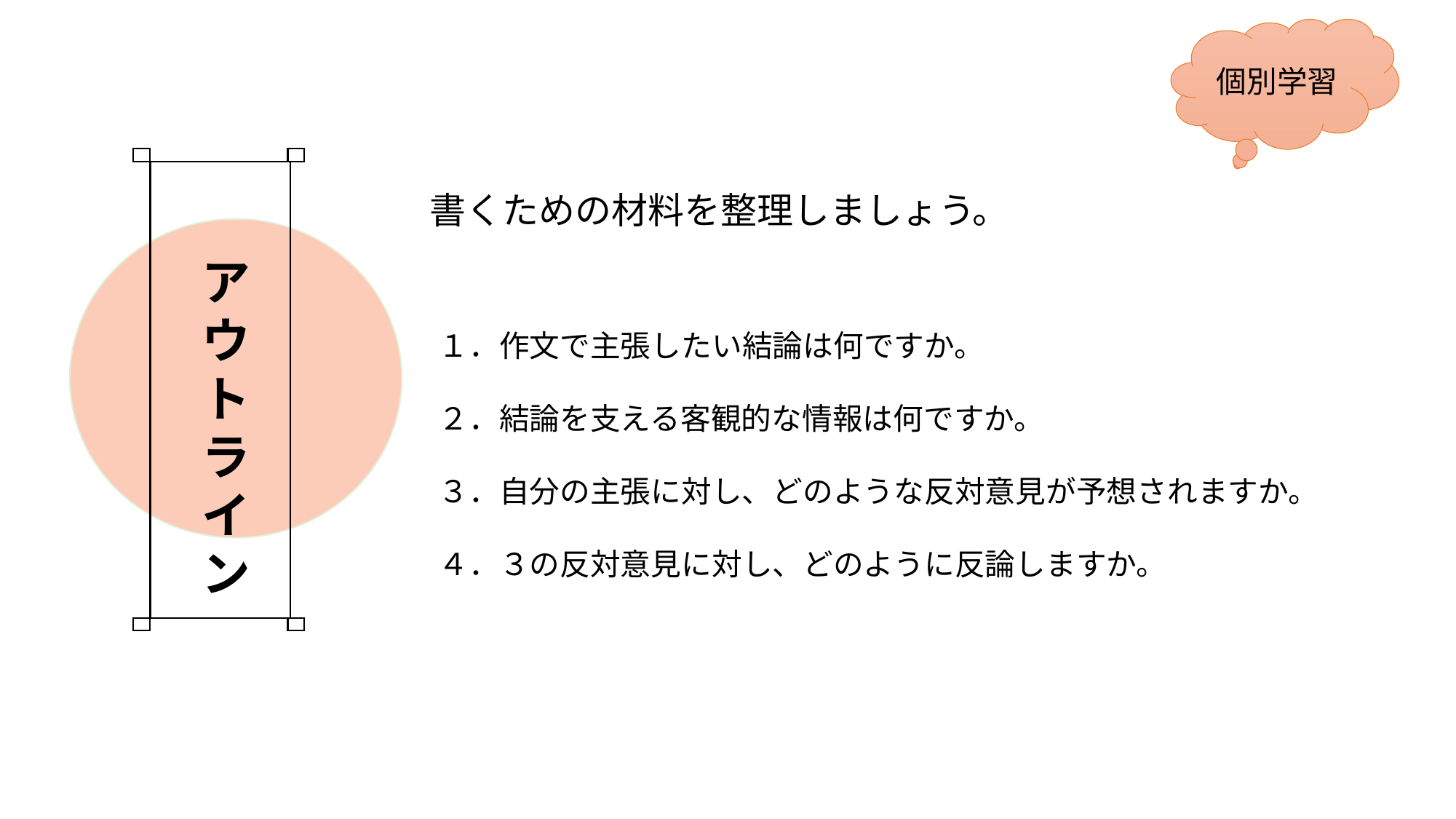

個別学習
書くための材料を整理しましょう。

ア
ウ
ト
ラ
イ
ン

１．作文で主張したい結論は何ですか。

２．結論を支える客観的な情報は何ですか。

３．自分の主張に対し、どのような反対意見が予想されますか。

４．３の反対意見に対し、どのように反論しますか。